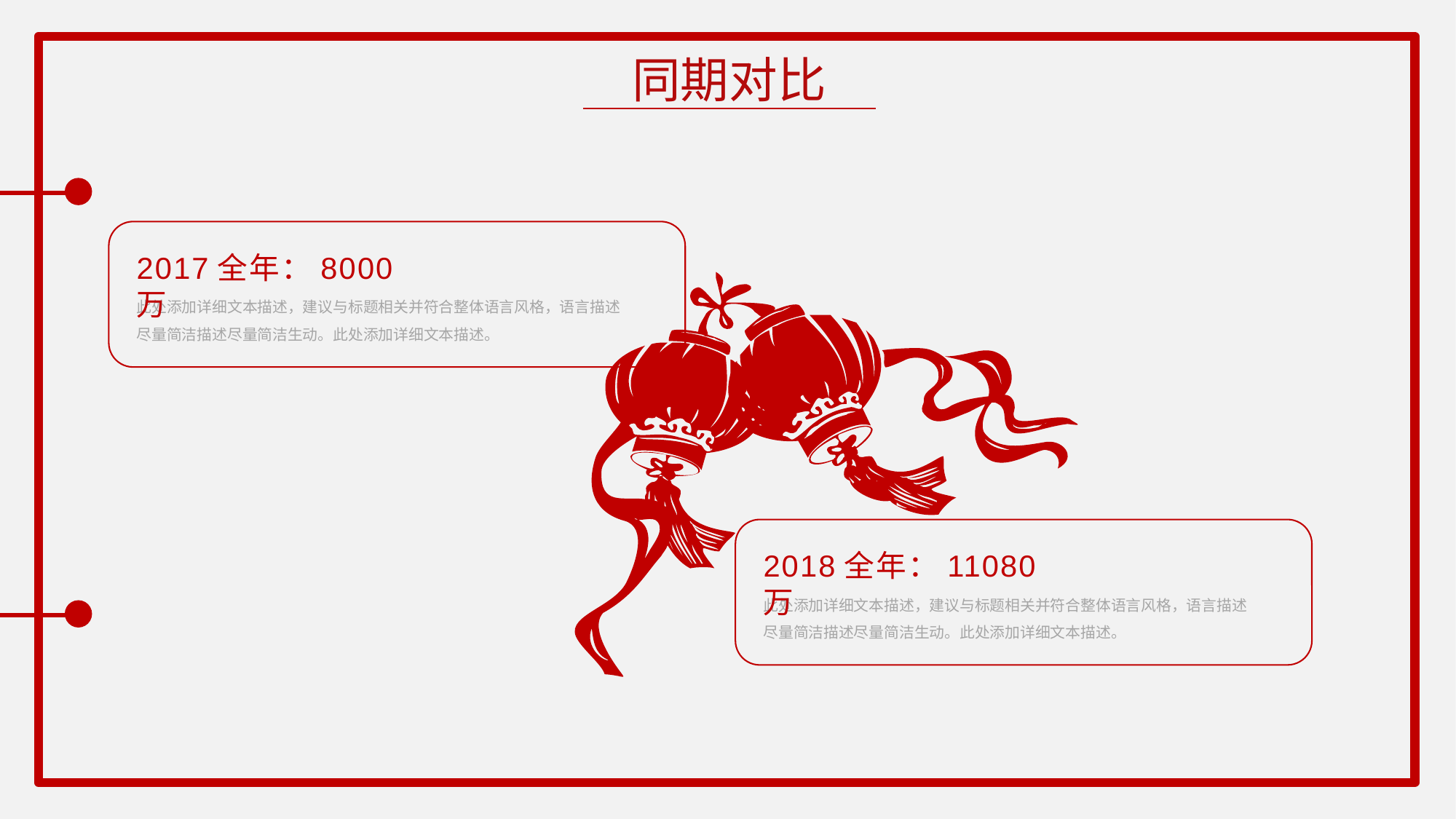

同期对比

2017全年：8000万
此处添加详细文本描述，建议与标题相关并符合整体语言风格，语言描述尽量简洁描述尽量简洁生动。此处添加详细文本描述。

2018全年：11080万
此处添加详细文本描述，建议与标题相关并符合整体语言风格，语言描述尽量简洁描述尽量简洁生动。此处添加详细文本描述。